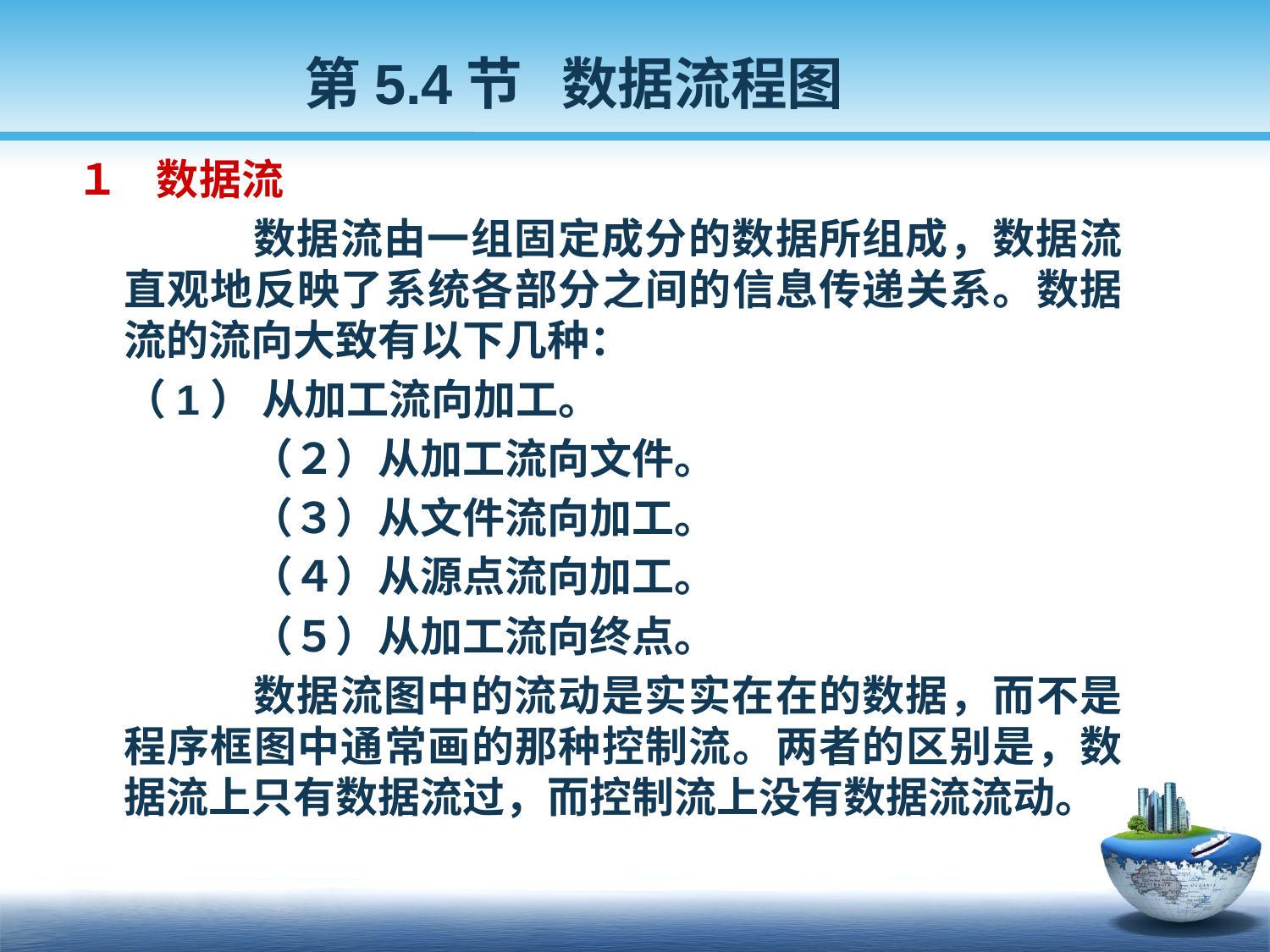

第5.4节   数据流程图
１    数据流
		数据流由一组固定成分的数据所组成，数据流直观地反映了系统各部分之间的信息传递关系。数据流的流向大致有以下几种：
    	（1） 从加工流向加工。
		（２）从加工流向文件。
		（３）从文件流向加工。
		（４）从源点流向加工。
		（５）从加工流向终点。
		数据流图中的流动是实实在在的数据，而不是程序框图中通常画的那种控制流。两者的区别是，数据流上只有数据流过，而控制流上没有数据流流动。